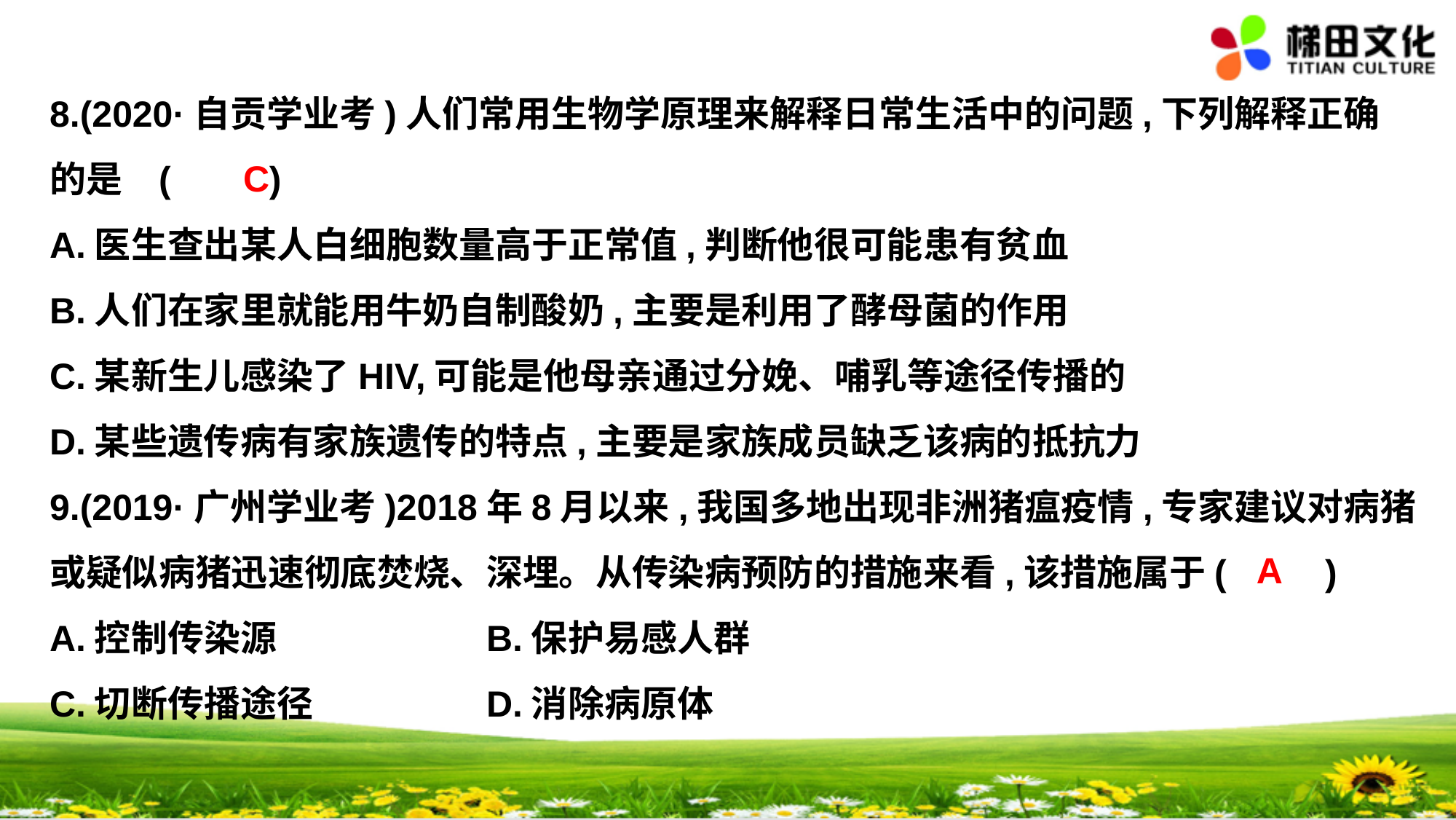

8.(2020·自贡学业考)人们常用生物学原理来解释日常生活中的问题,下列解释正确
的是	(　 　)
A.医生查出某人白细胞数量高于正常值,判断他很可能患有贫血
B.人们在家里就能用牛奶自制酸奶,主要是利用了酵母菌的作用
C.某新生儿感染了HIV,可能是他母亲通过分娩、哺乳等途径传播的
D.某些遗传病有家族遗传的特点,主要是家族成员缺乏该病的抵抗力
9.(2019·广州学业考)2018年8月以来,我国多地出现非洲猪瘟疫情,专家建议对病猪
或疑似病猪迅速彻底焚烧、深埋。从传染病预防的措施来看,该措施属于(　 　)
A.控制传染源		B.保护易感人群
C.切断传播途径		D.消除病原体
C
A